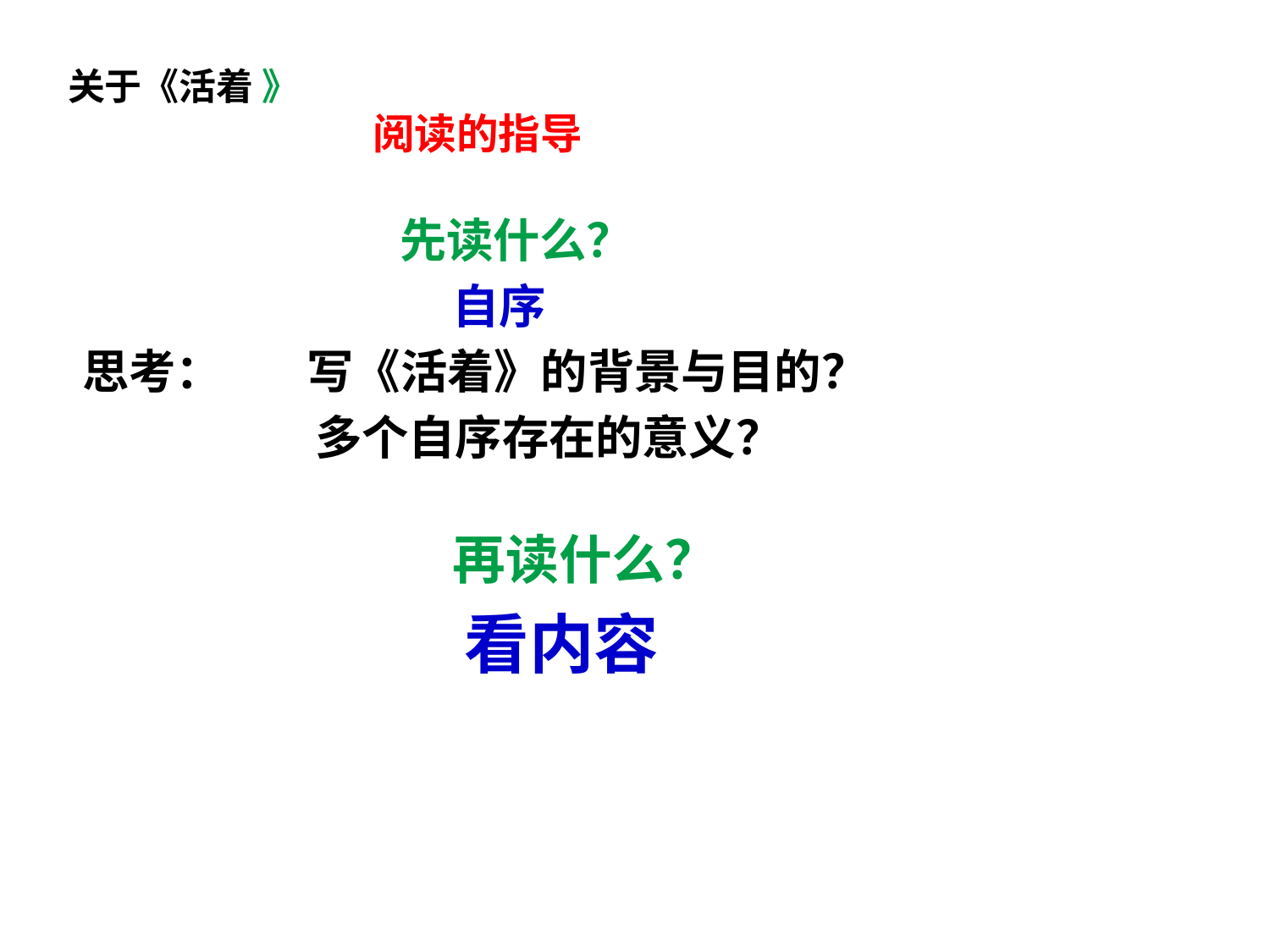

# 关于《活着 》 阅读的指导
                                  先读什么？
                                       自序
    思考：        写《活着》的背景与目的？
                          多个自序存在的意义？

                                  再读什么？
                                   看内容